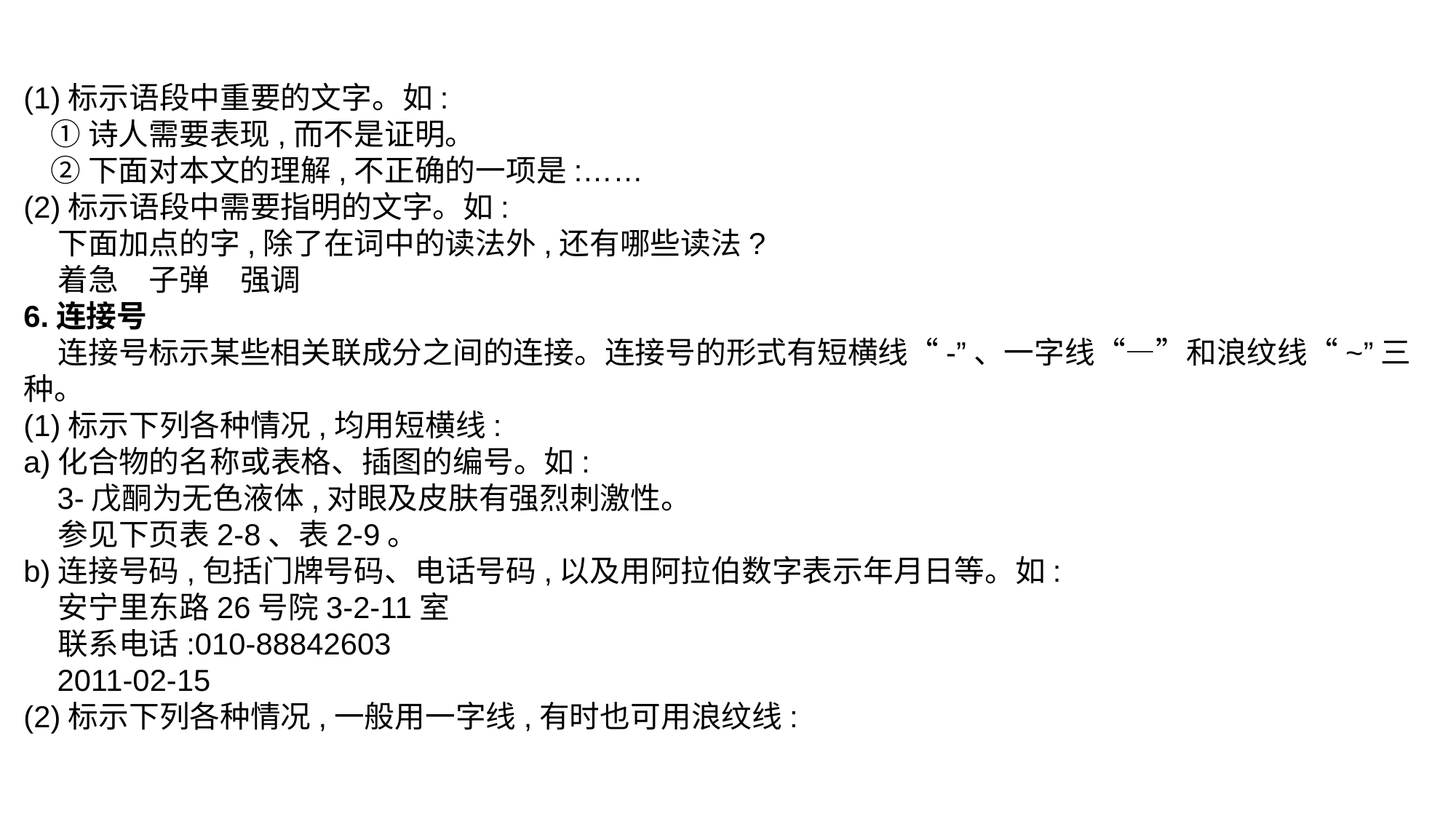

(1)标示语段中重要的文字。如:
    ①诗人需要表现,而不是证明。
    ②下面对本文的理解,不正确的一项是:……
(2)标示语段中需要指明的文字。如:
    下面加点的字,除了在词中的读法外,还有哪些读法?
    着急　子弹　强调
6.连接号
    连接号标示某些相关联成分之间的连接。连接号的形式有短横线“-”、一字线“—”和浪纹线“~”三种。
(1)标示下列各种情况,均用短横线:
a)化合物的名称或表格、插图的编号。如:
    3-戊酮为无色液体,对眼及皮肤有强烈刺激性。
    参见下页表2-8、表2-9。
b)连接号码,包括门牌号码、电话号码,以及用阿拉伯数字表示年月日等。如:
    安宁里东路26号院3-2-11室
    联系电话:010-88842603
    2011-02-15
(2)标示下列各种情况,一般用一字线,有时也可用浪纹线: